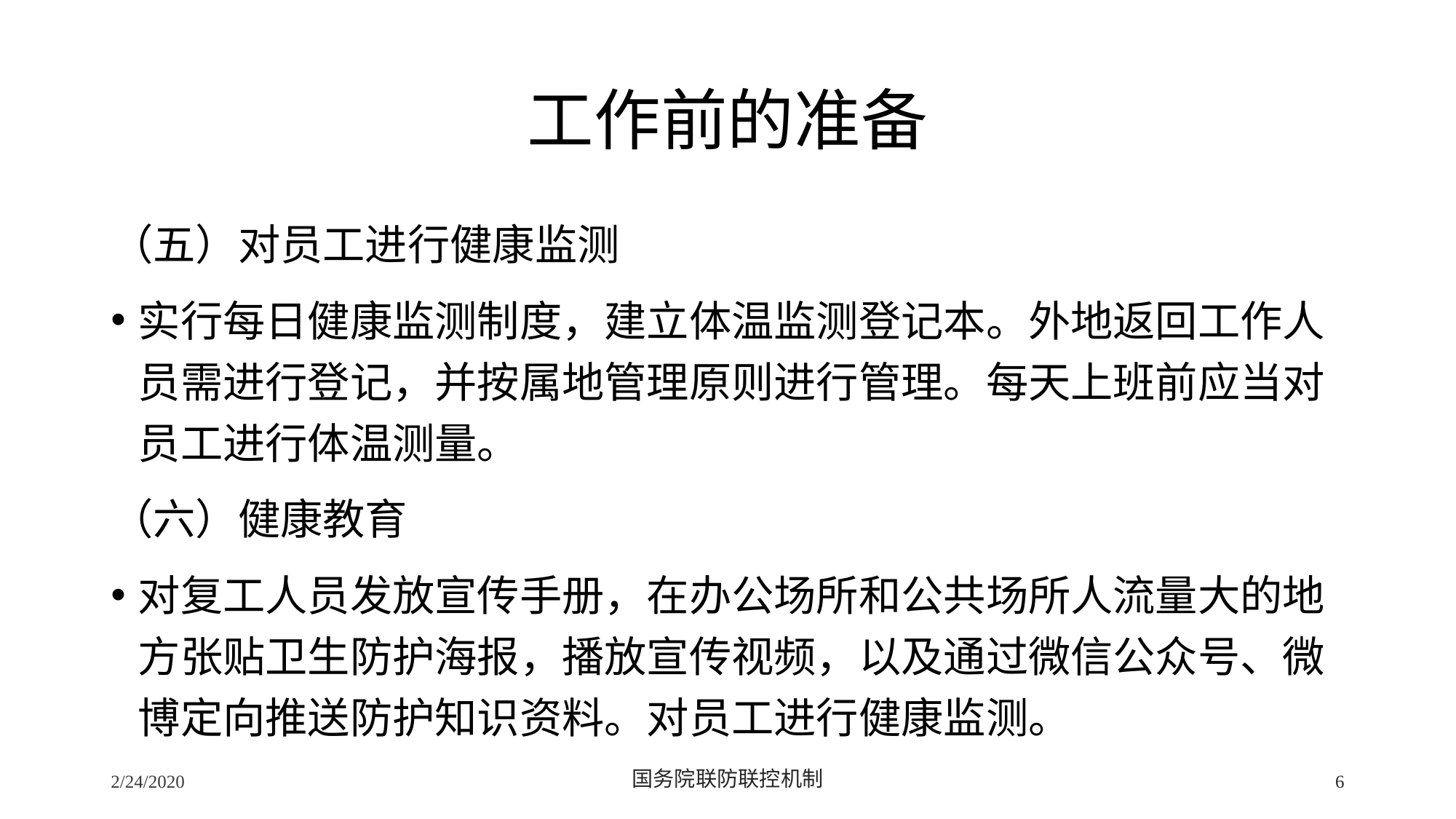

# 工作前的准备
（五）对员工进行健康监测
实行每日健康监测制度，建立体温监测登记本。外地返回工作人员需进行登记，并按属地管理原则进行管理。每天上班前应当对员工进行体温测量。
（六）健康教育
对复工人员发放宣传手册，在办公场所和公共场所人流量大的地方张贴卫生防护海报，播放宣传视频，以及通过微信公众号、微博定向推送防护知识资料。对员工进行健康监测。

2/24/2020
国务院联防联控机制
6